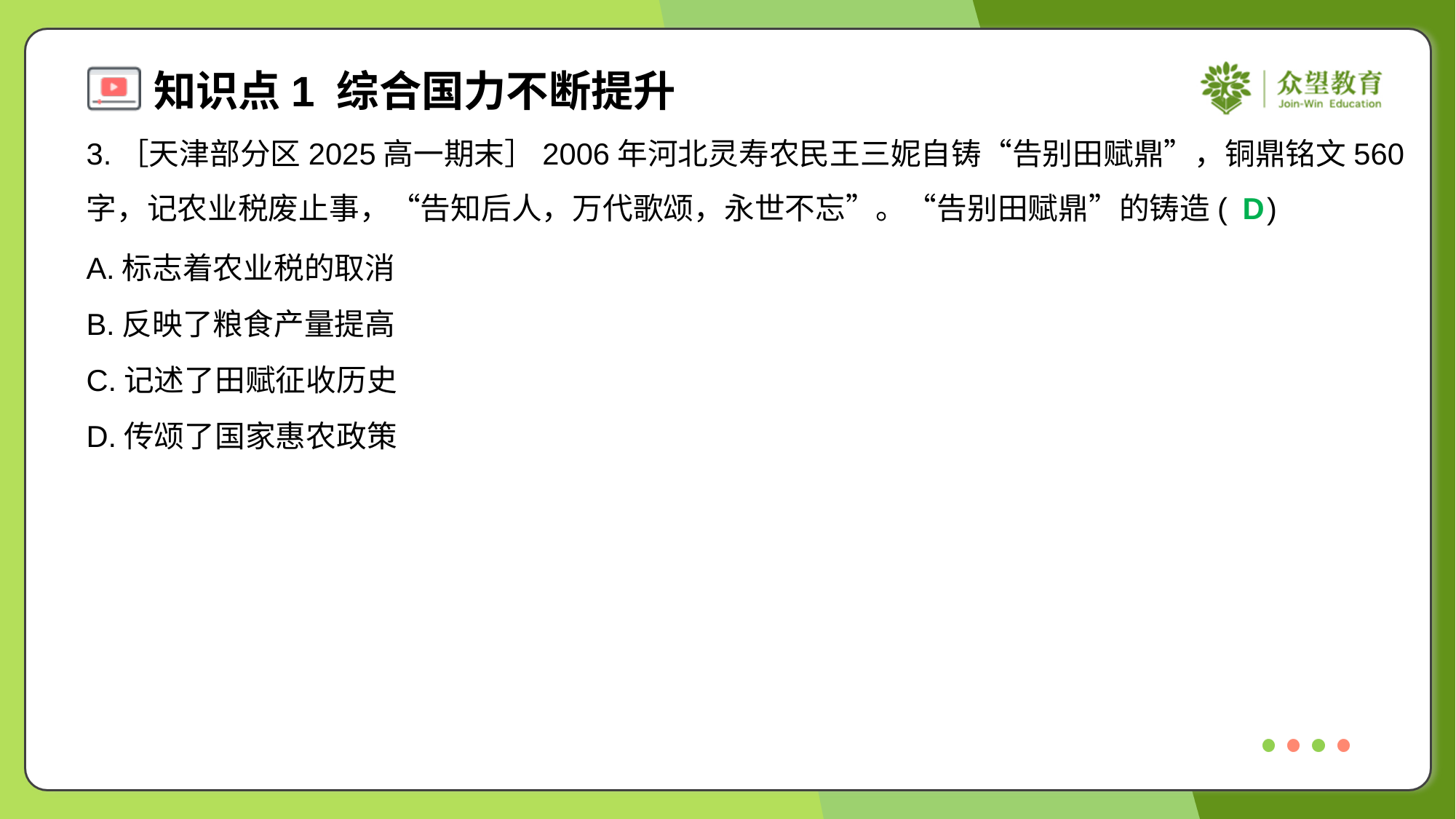

3.［天津部分区2025高一期末］2006年河北灵寿农民王三妮自铸“告别田赋鼎”，铜鼎铭文560
字，记农业税废止事，“告知后人，万代歌颂，永世不忘”。“告别田赋鼎”的铸造(     )
D
A.标志着农业税的取消
B.反映了粮食产量提高
C.记述了田赋征收历史
D.传颂了国家惠农政策